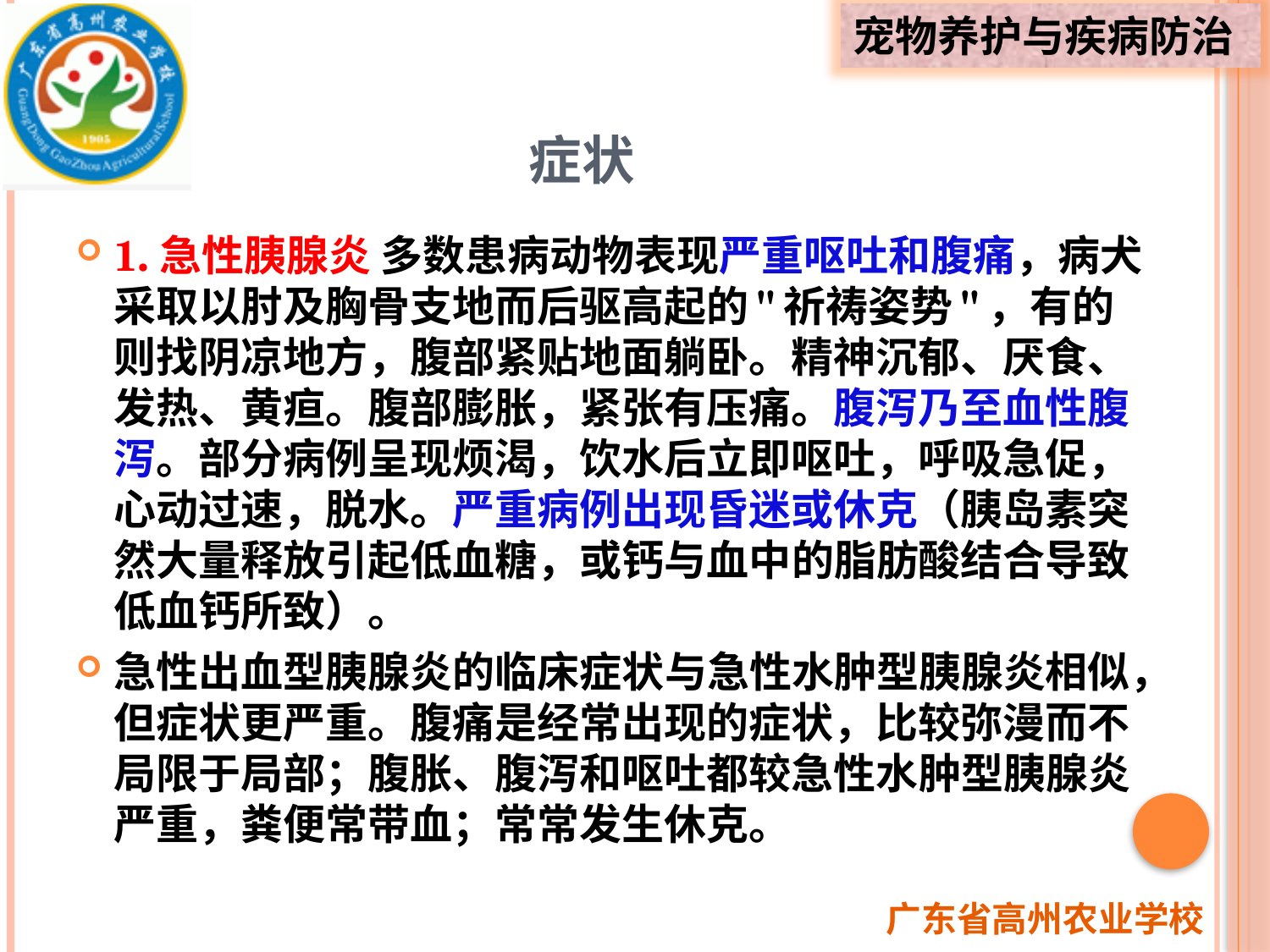

# 症状
1.急性胰腺炎 多数患病动物表现严重呕吐和腹痛，病犬采取以肘及胸骨支地而后驱高起的"祈祷姿势"，有的则找阴凉地方，腹部紧贴地面躺卧。精神沉郁、厌食、发热、黄疸。腹部膨胀，紧张有压痛。腹泻乃至血性腹泻。部分病例呈现烦渴，饮水后立即呕吐，呼吸急促，心动过速，脱水。严重病例出现昏迷或休克（胰岛素突然大量释放引起低血糖，或钙与血中的脂肪酸结合导致低血钙所致）。
急性出血型胰腺炎的临床症状与急性水肿型胰腺炎相似，但症状更严重。腹痛是经常出现的症状，比较弥漫而不局限于局部；腹胀、腹泻和呕吐都较急性水肿型胰腺炎严重，粪便常带血；常常发生休克。